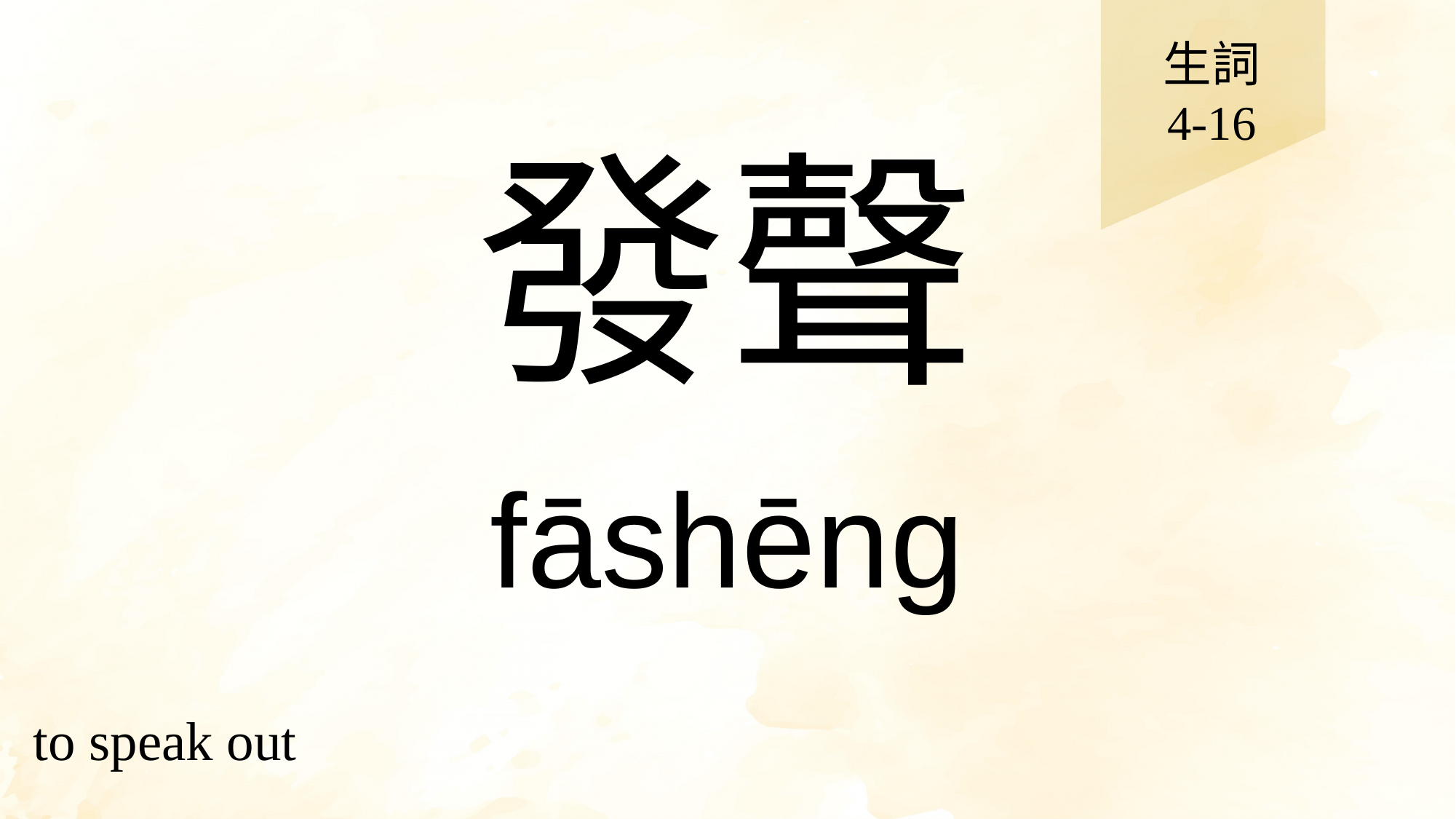

生詞
4-16
# 發聲
fāshēng
to speak out